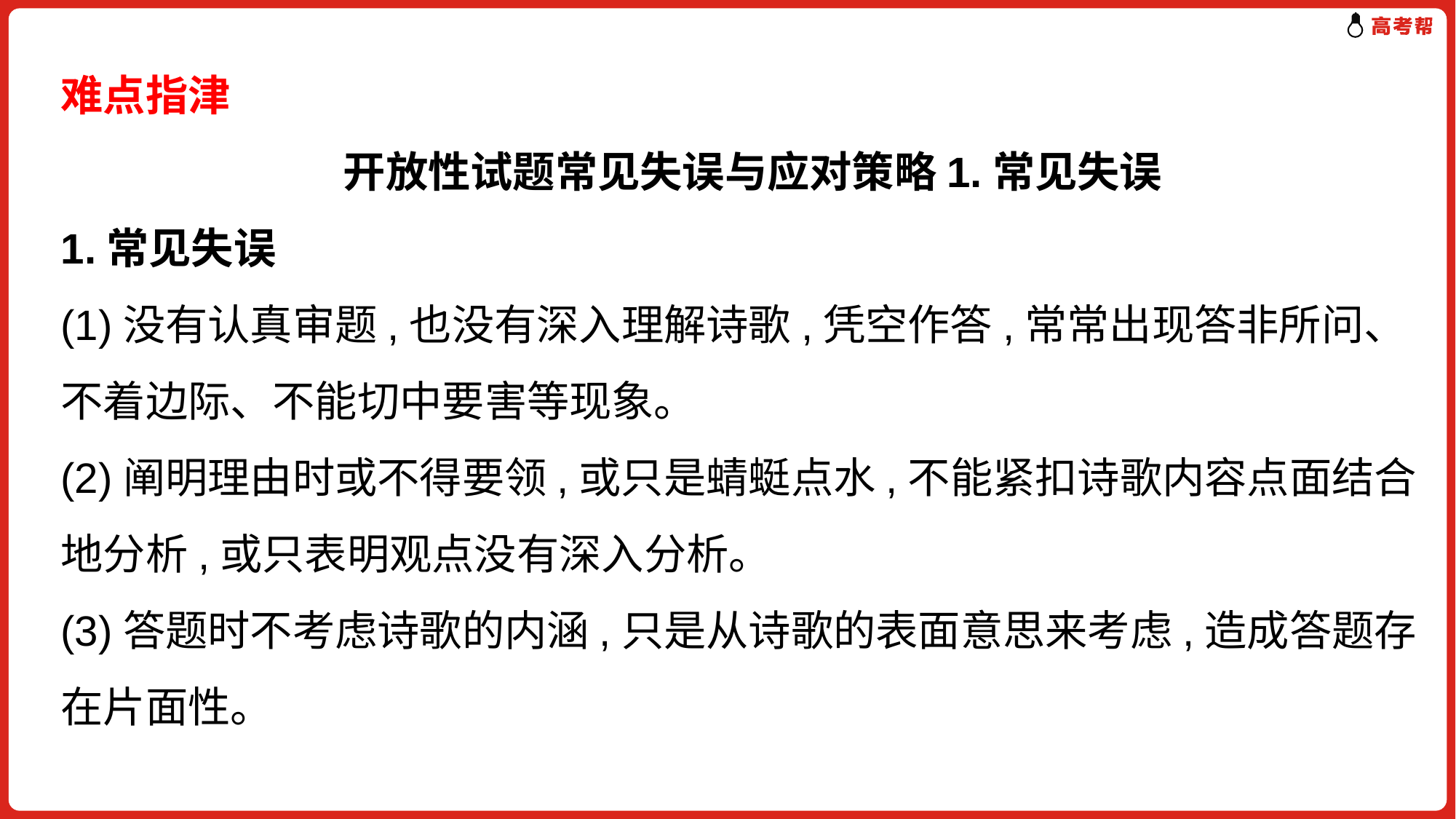

难点指津
开放性试题常见失误与应对策略1.常见失误
1.常见失误
(1)没有认真审题,也没有深入理解诗歌,凭空作答,常常出现答非所问、不着边际、不能切中要害等现象。
(2)阐明理由时或不得要领,或只是蜻蜓点水,不能紧扣诗歌内容点面结合地分析,或只表明观点没有深入分析。
(3)答题时不考虑诗歌的内涵,只是从诗歌的表面意思来考虑,造成答题存在片面性。